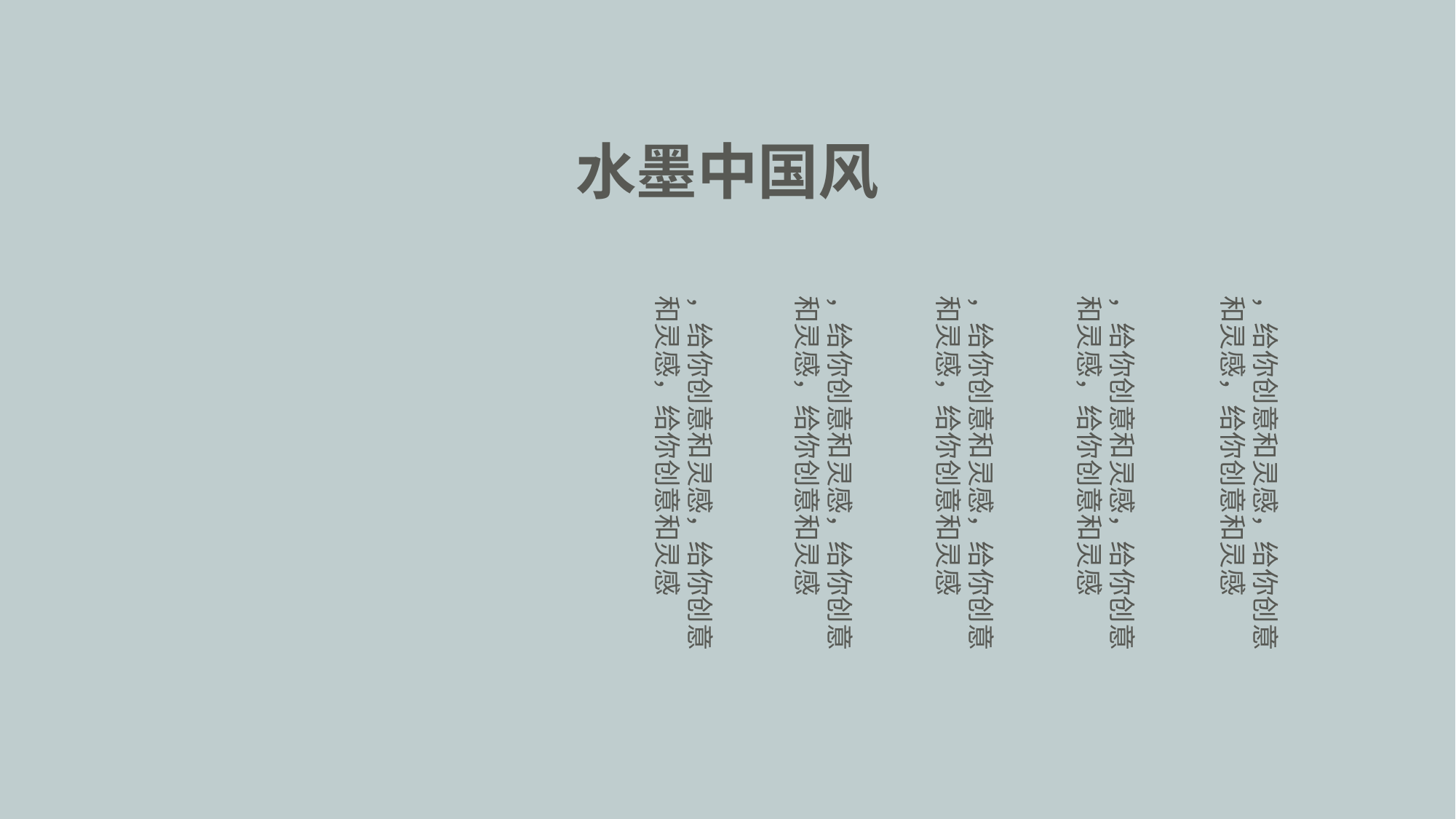

水墨中国风
，给你创意和灵感，给你创意和灵感，给你创意和灵感
，给你创意和灵感，给你创意和灵感，给你创意和灵感
，给你创意和灵感，给你创意和灵感，给你创意和灵感
，给你创意和灵感，给你创意和灵感，给你创意和灵感
，给你创意和灵感，给你创意和灵感，给你创意和灵感